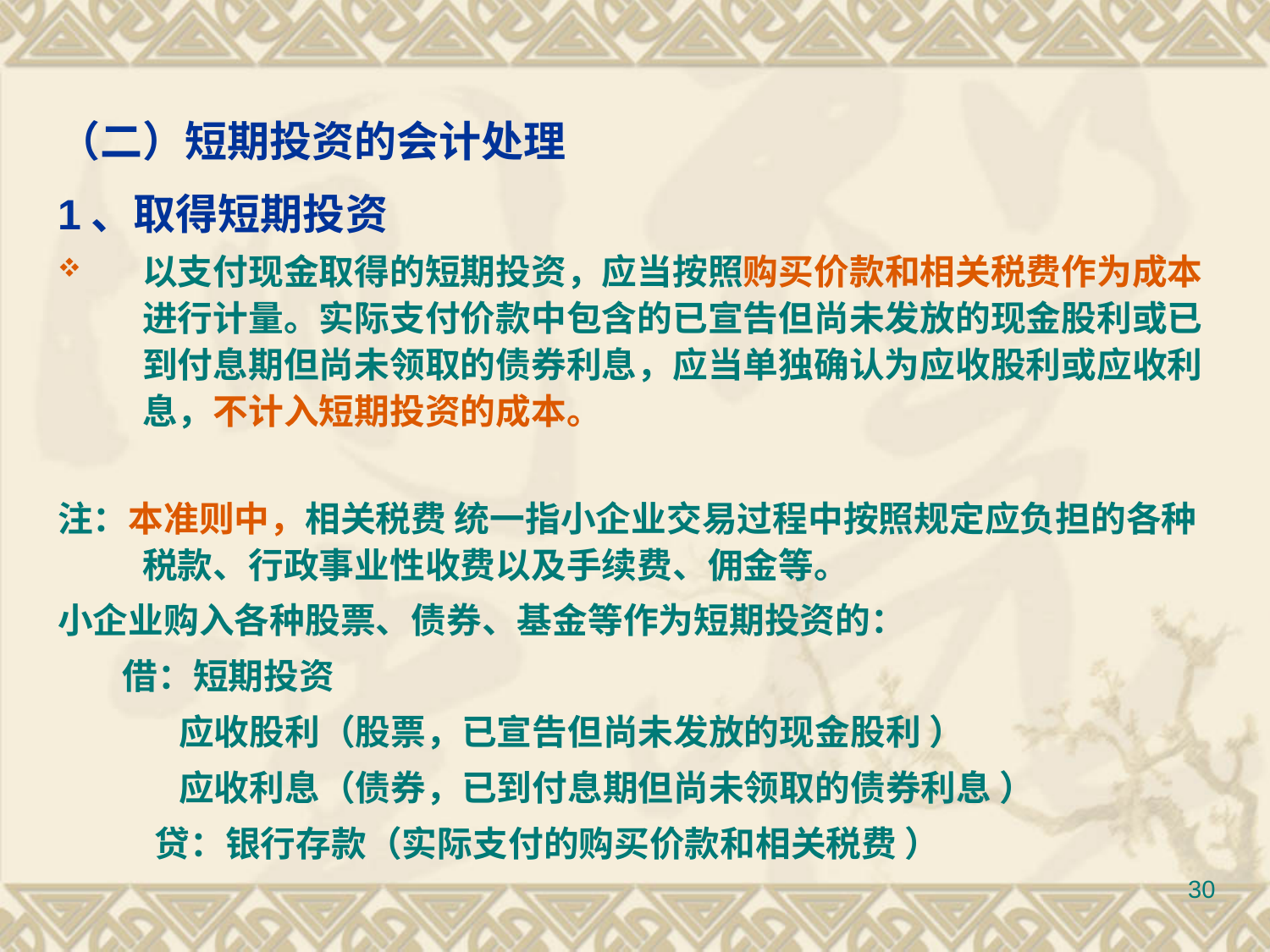

# （二）短期投资的会计处理
1、取得短期投资
以支付现金取得的短期投资，应当按照购买价款和相关税费作为成本进行计量。实际支付价款中包含的已宣告但尚未发放的现金股利或已到付息期但尚未领取的债券利息，应当单独确认为应收股利或应收利息，不计入短期投资的成本。

注：本准则中，相关税费 统一指小企业交易过程中按照规定应负担的各种税款、行政事业性收费以及手续费、佣金等。
小企业购入各种股票、债券、基金等作为短期投资的：
       借：短期投资
              应收股利（股票，已宣告但尚未发放的现金股利 ）
              应收利息（债券，已到付息期但尚未领取的债券利息 ）
           贷：银行存款（实际支付的购买价款和相关税费 ）
30